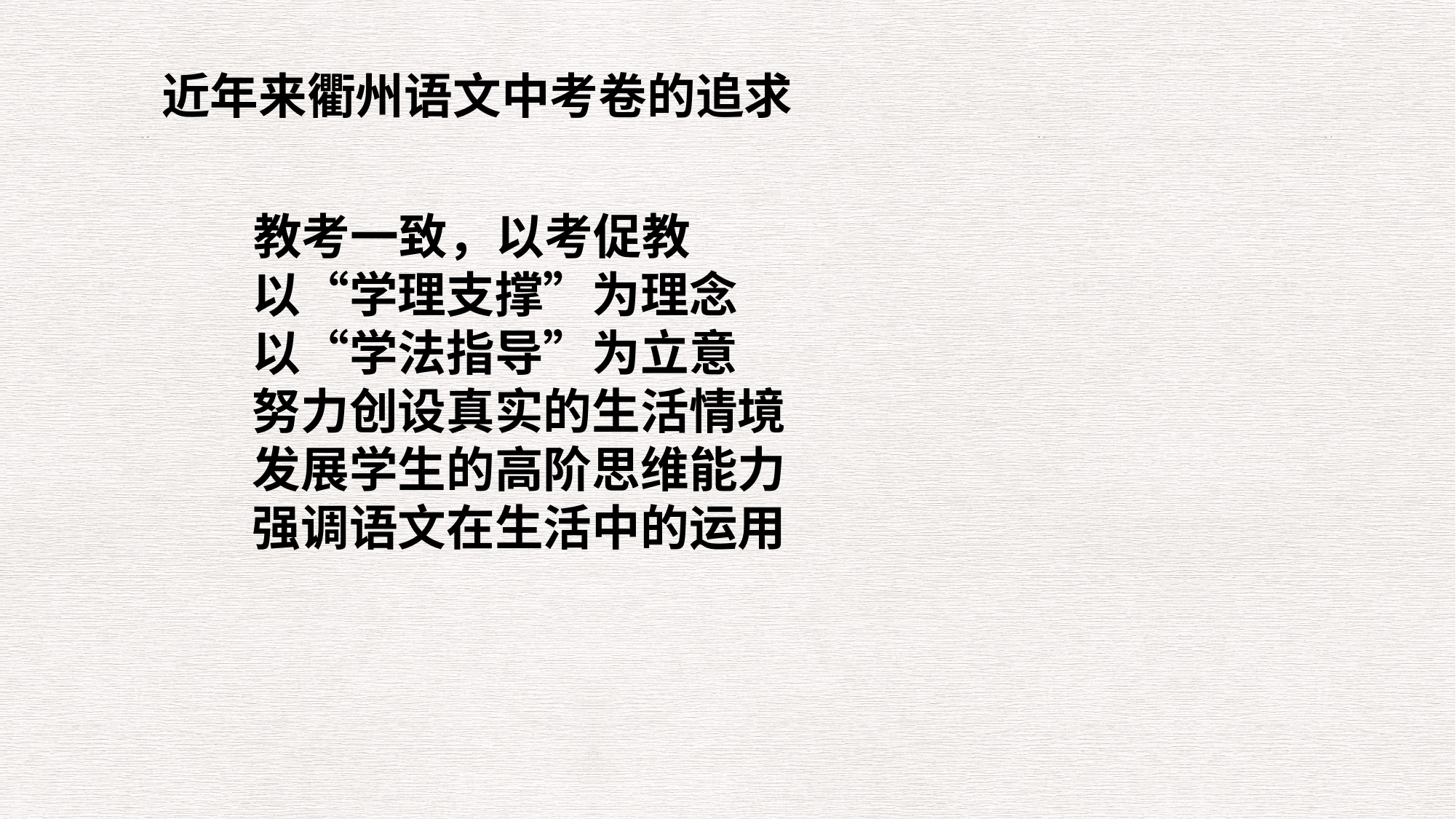

近年来衢州语文中考卷的追求
          教考一致，以考促教
       以“学理支撑”为理念
       以“学法指导”为立意
       努力创设真实的生活情境
       发展学生的高阶思维能力
       强调语文在生活中的运用